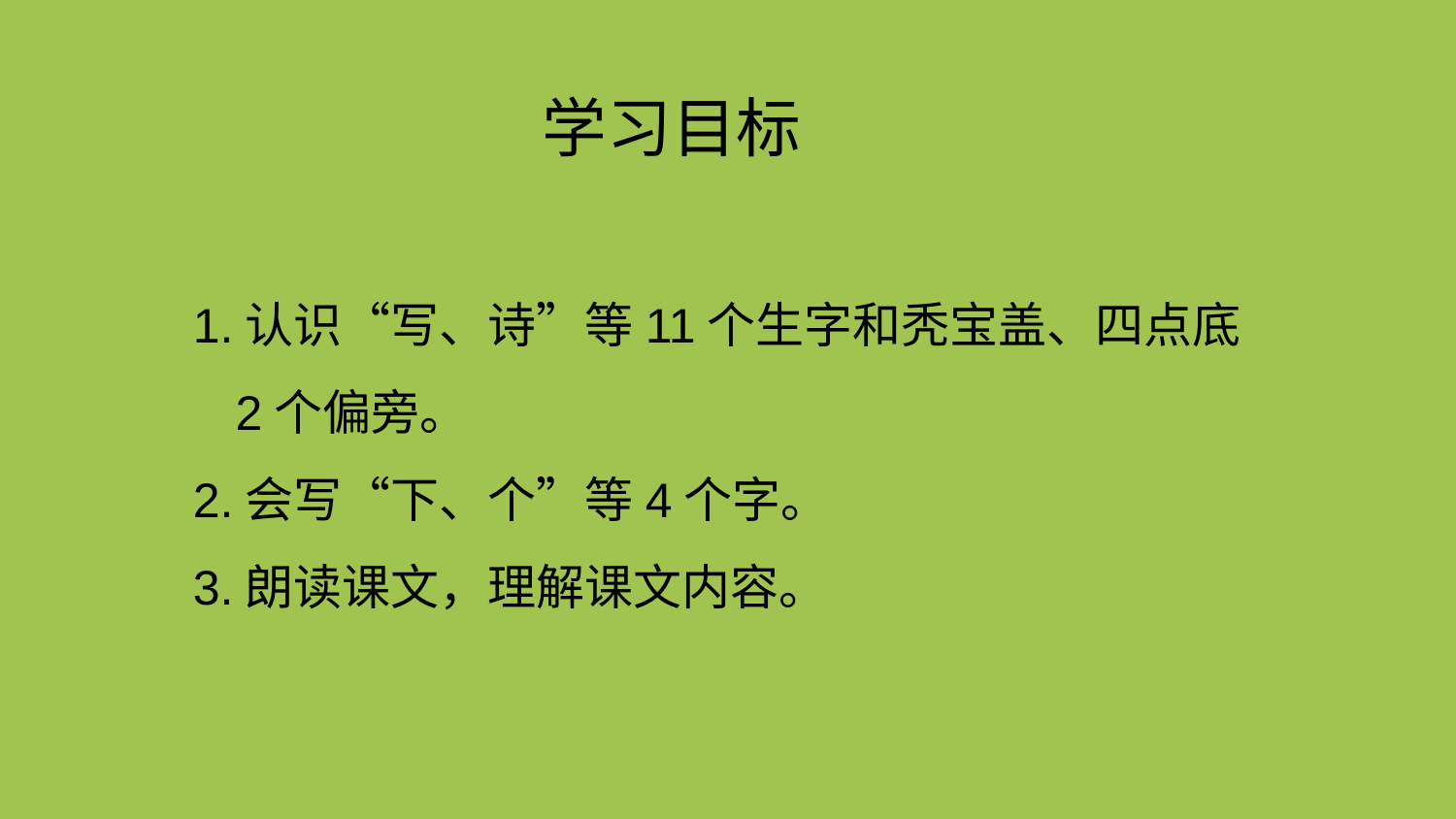

https://www.ypppt.com/
学习目标
1.认识“写、诗”等11个生字和秃宝盖、四点底2个偏旁。
2.会写“下、个”等4个字。
3.朗读课文，理解课文内容。